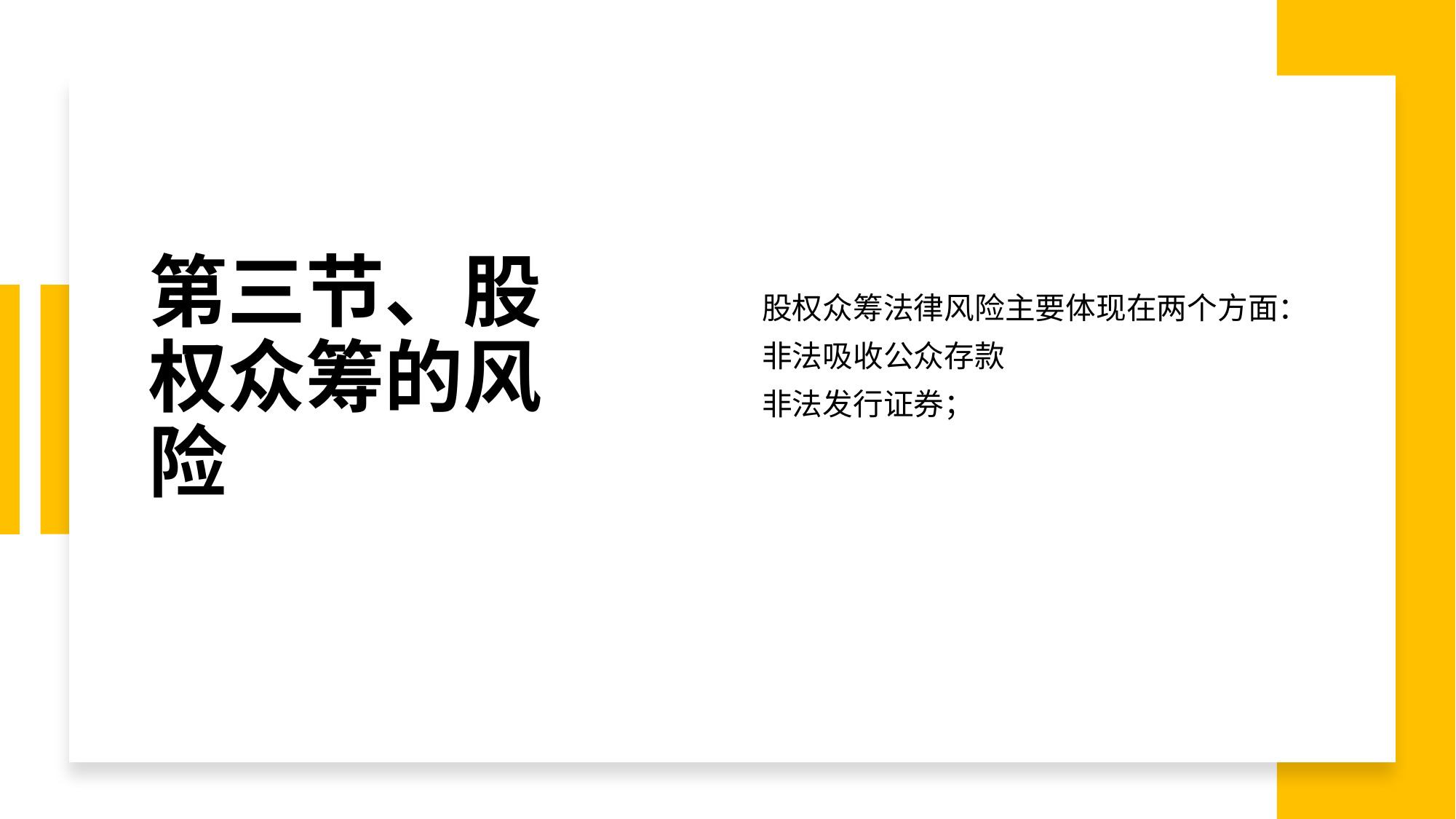

# 第三节、股权众筹的风险

股权众筹法律风险主要体现在两个方面：
非法吸收公众存款
非法发行证券；